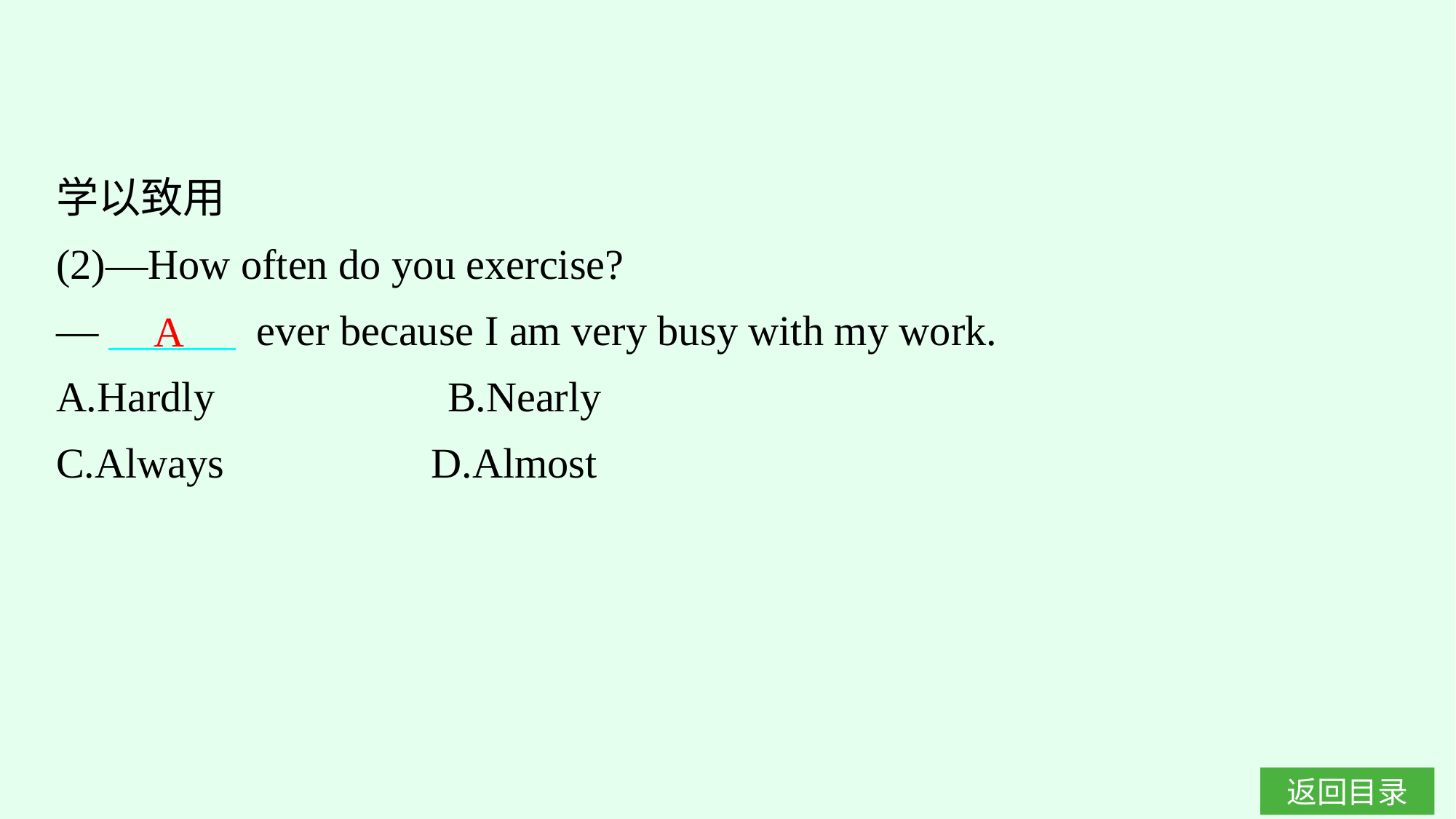

学以致用
(2)—How often do you exercise?
—　　　 ever because I am very busy with my work.
A.Hardly　　　　　B.Nearly
C.Always		D.Almost
A